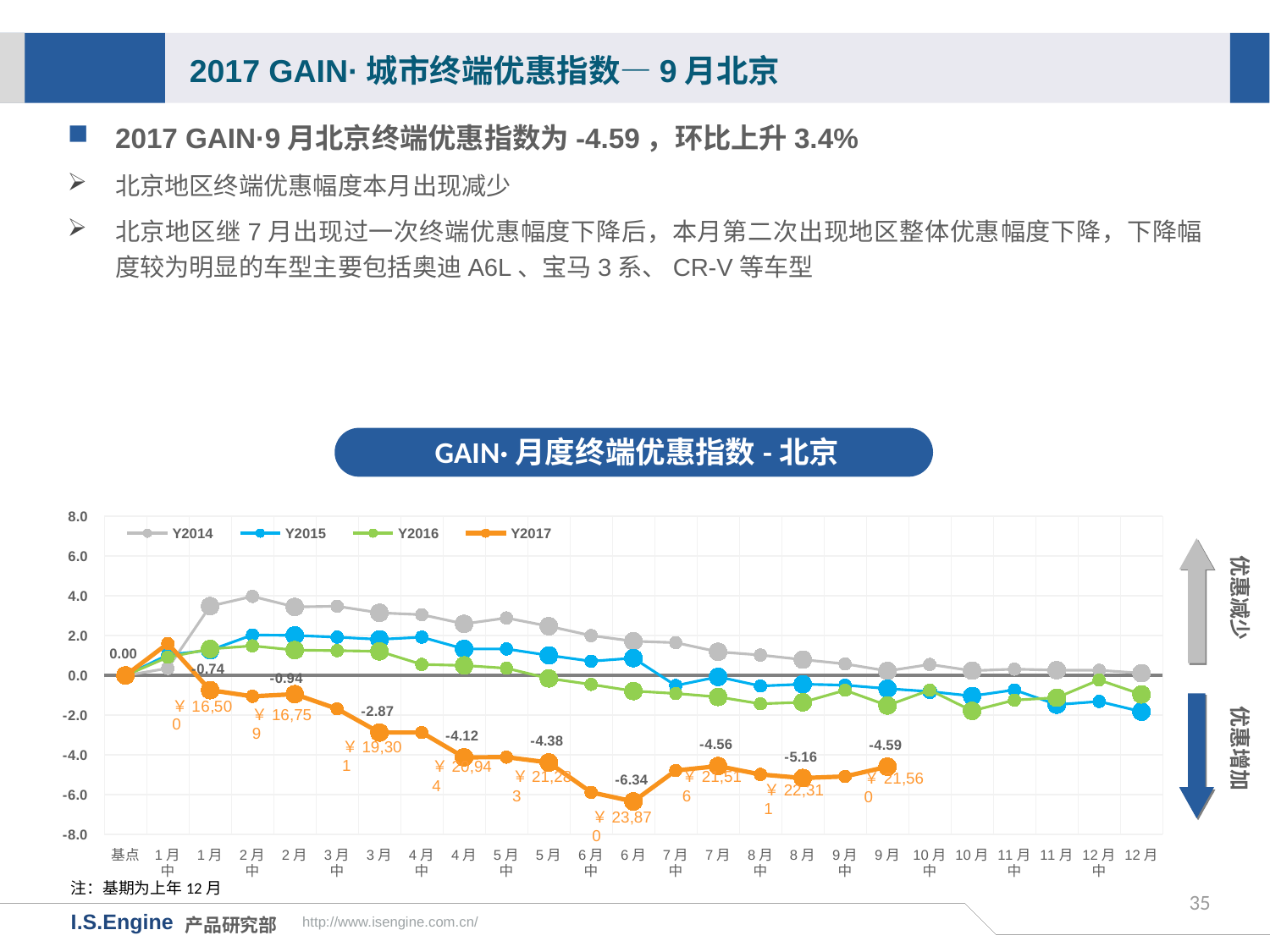

2017 GAIN·城市终端优惠指数—9月北京
2017 GAIN·9月北京终端优惠指数为-4.59，环比上升3.4%
北京地区终端优惠幅度本月出现减少
北京地区继7月出现过一次终端优惠幅度下降后，本月第二次出现地区整体优惠幅度下降，下降幅度较为明显的车型主要包括奥迪A6L、宝马3系、CR-V等车型

GAIN·月度终端优惠指数-北京

[unsupported chart]

优惠减少

优惠增加

￥16,759
￥19,301
￥20,944
￥21,283
￥21,516
￥21,560
￥22,311
￥23,870
注：基期为上年12月
35